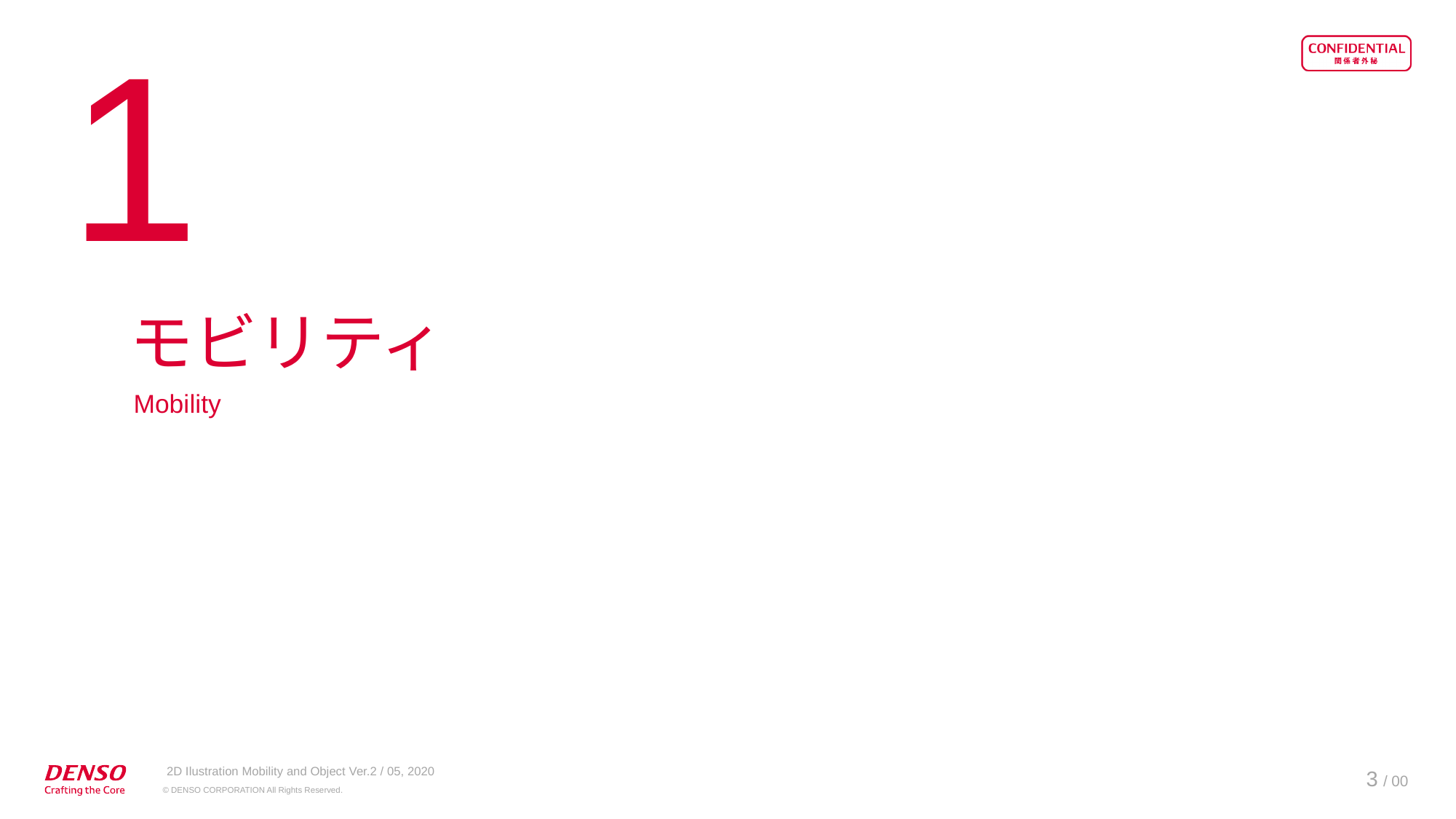

1

モビリティ
Mobility

2D Ilustration Mobility and Object Ver.2 / 05, 2020
3